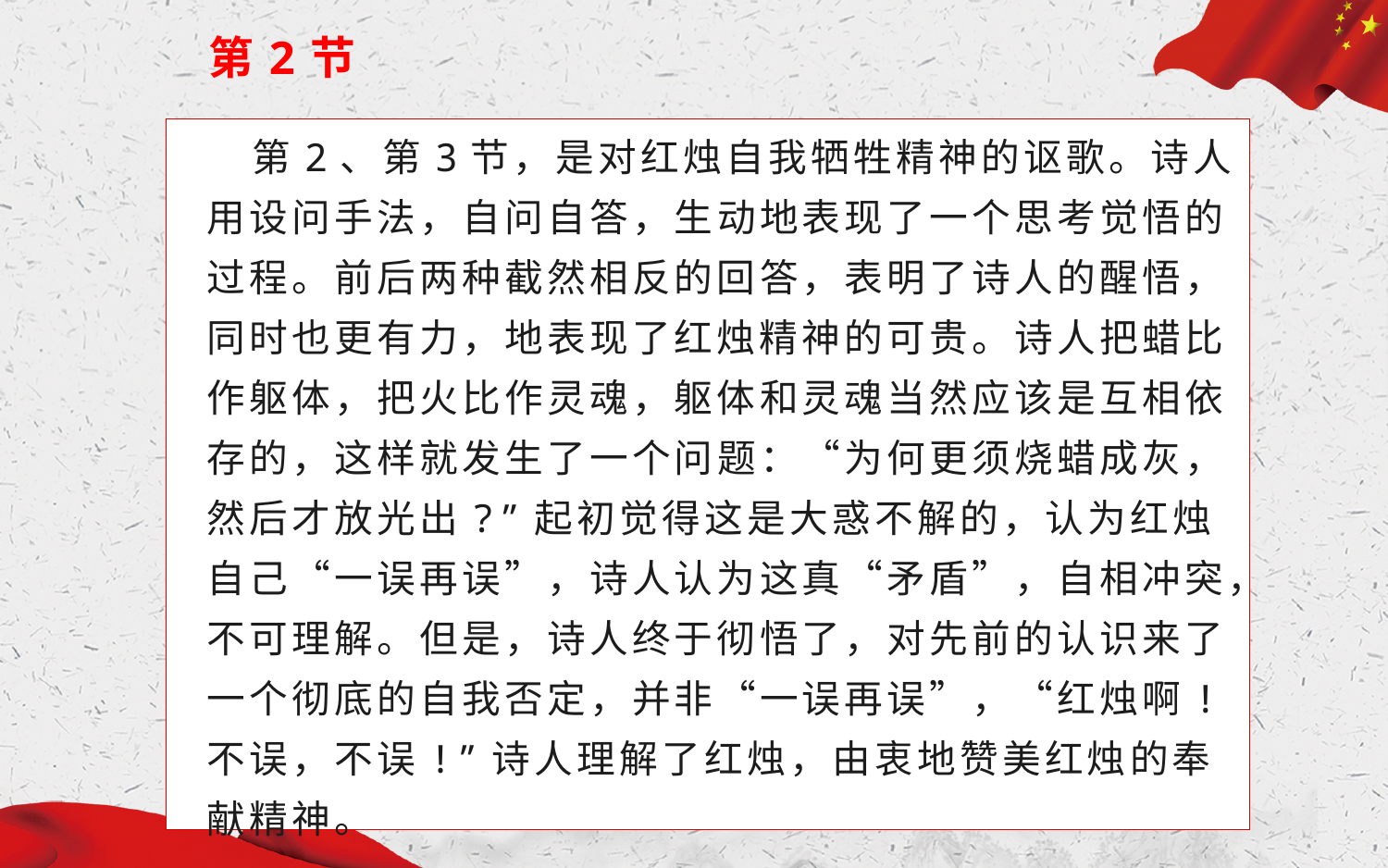

# 第2节
     第2、第3节，是对红烛自我牺牲精神的讴歌。诗人用设问手法，自问自答，生动地表现了一个思考觉悟的过程。前后两种截然相反的回答，表明了诗人的醒悟，同时也更有力，地表现了红烛精神的可贵。诗人把蜡比作躯体，把火比作灵魂，躯体和灵魂当然应该是互相依存的，这样就发生了一个问题：“为何更须烧蜡成灰，然后才放光出?”起初觉得这是大惑不解的，认为红烛自己“一误再误”，诗人认为这真“矛盾”，自相冲突，不可理解。但是，诗人终于彻悟了，对先前的认识来了一个彻底的自我否定，并非“一误再误”，“红烛啊!不误，不误!”诗人理解了红烛，由衷地赞美红烛的奉献精神。